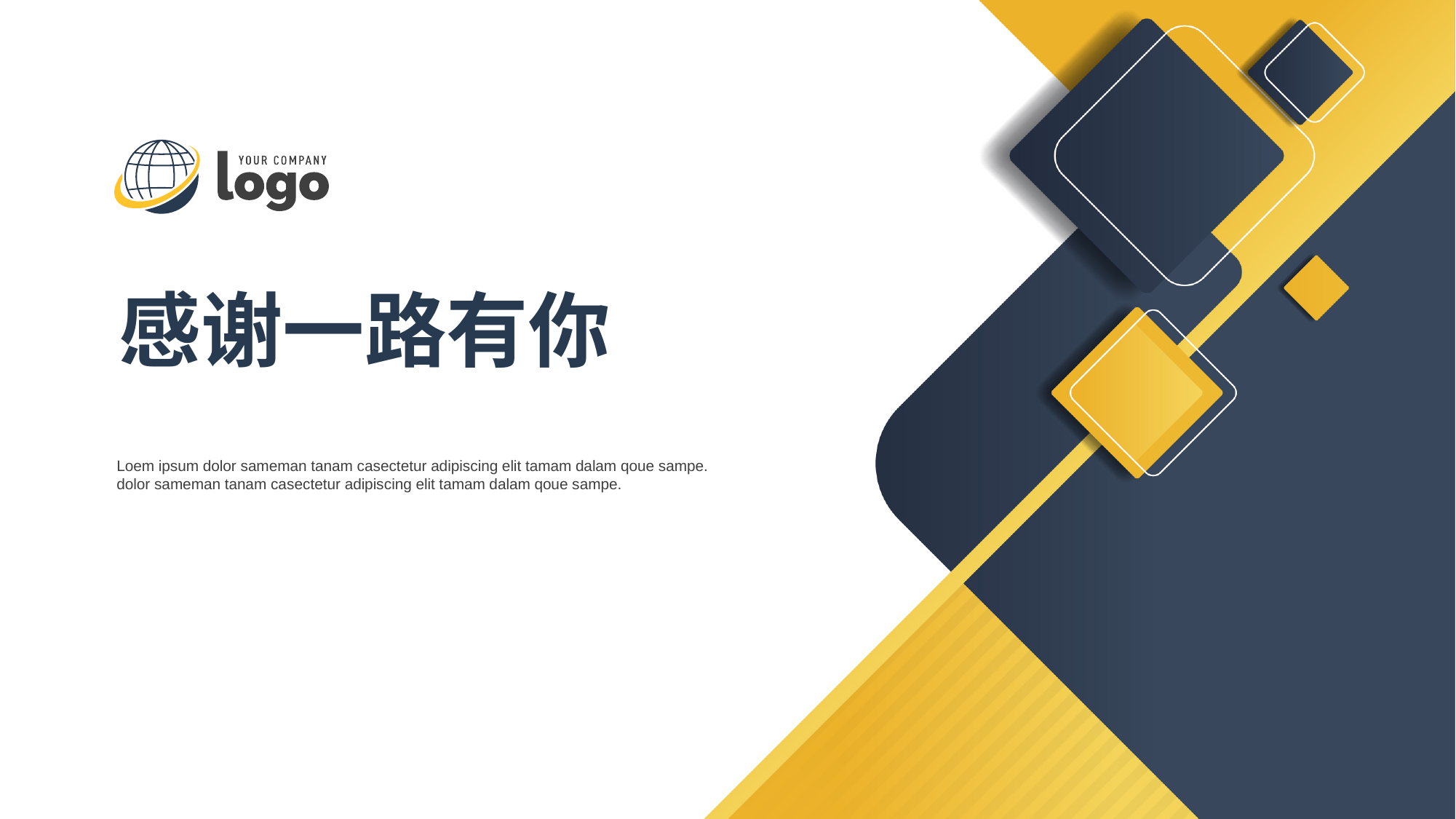

感谢一路有你
Loem ipsum dolor sameman tanam casectetur adipiscing elit tamam dalam qoue sampe. dolor sameman tanam casectetur adipiscing elit tamam dalam qoue sampe.